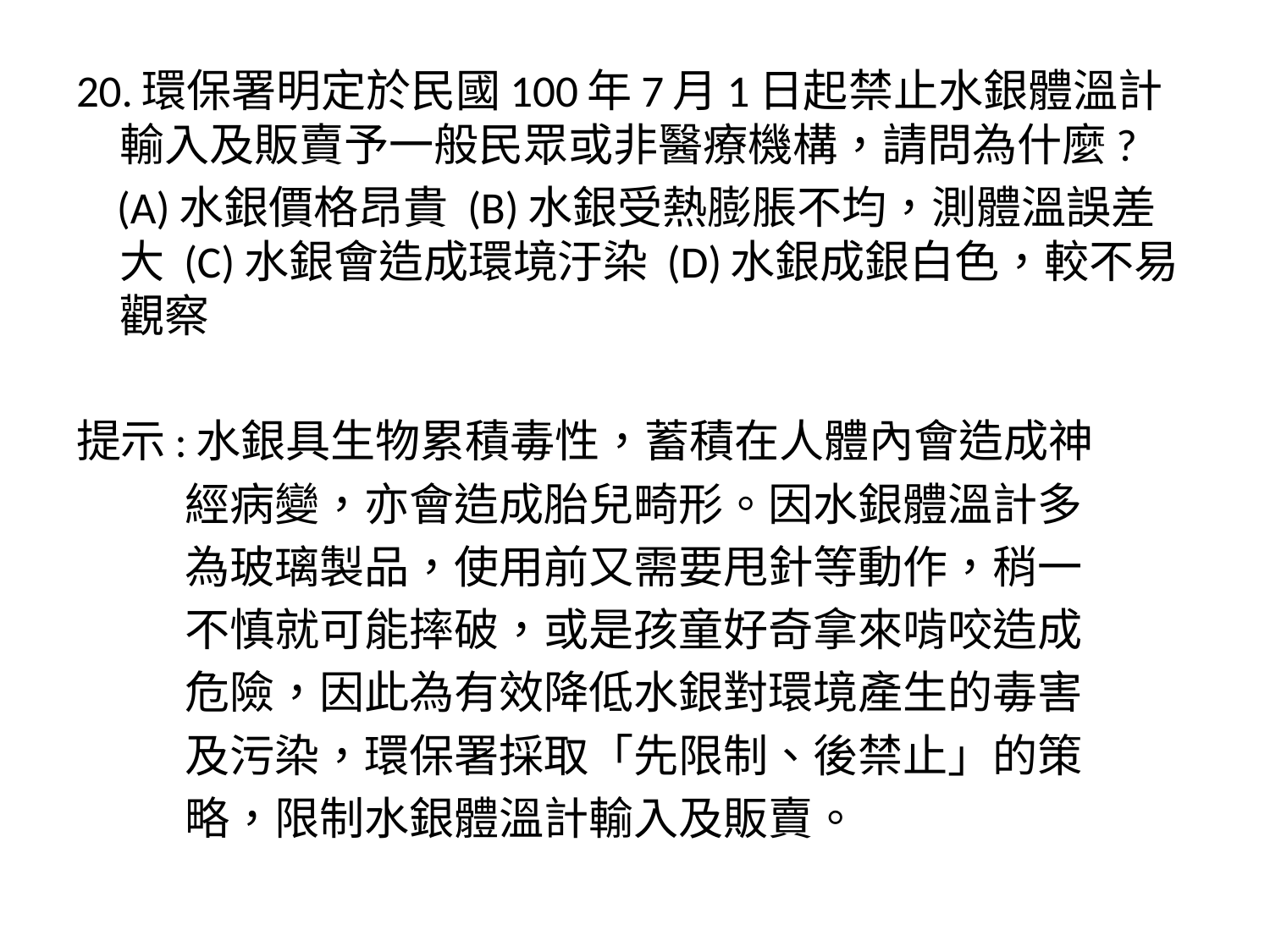

20.環保署明定於民國100年7月1日起禁止水銀體溫計輸入及販賣予一般民眾或非醫療機構，請問為什麼?
    (A)水銀價格昂貴 (B)水銀受熱膨脹不均，測體溫誤差大 (C)水銀會造成環境汙染 (D)水銀成銀白色，較不易觀察

提示:水銀具生物累積毒性，蓄積在人體內會造成神
          經病變，亦會造成胎兒畸形。因水銀體溫計多
          為玻璃製品，使用前又需要甩針等動作，稍一
          不慎就可能摔破，或是孩童好奇拿來啃咬造成
          危險，因此為有效降低水銀對環境產生的毒害
          及污染，環保署採取「先限制、後禁止」的策
          略，限制水銀體溫計輸入及販賣。